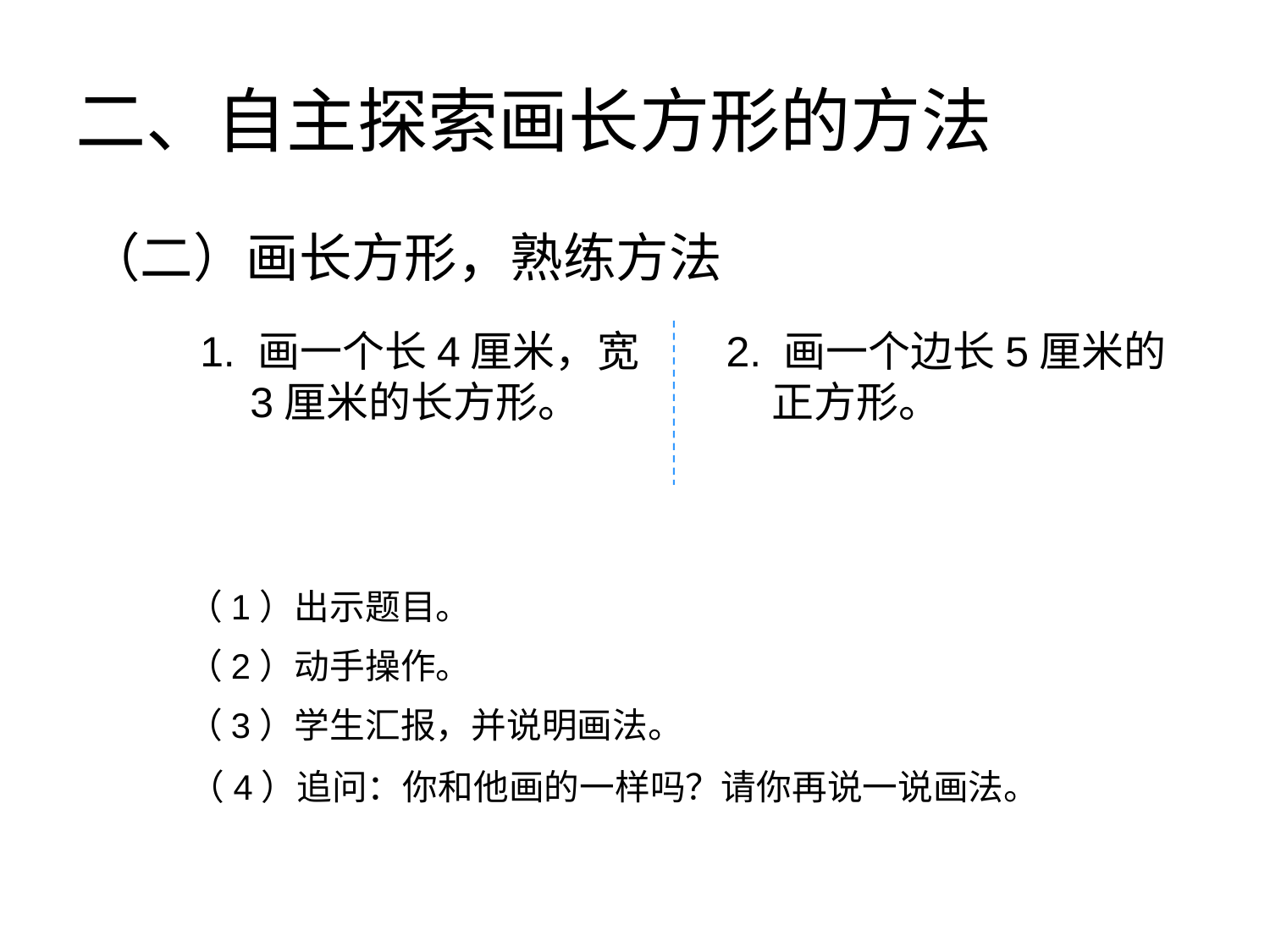

二、自主探索画长方形的方法
（二）画长方形，熟练方法
 2. 画一个边长5厘米的
     正方形。
1. 画一个长4厘米，宽
     3厘米的长方形。

（1）出示题目。
（2）动手操作。
（3）学生汇报，并说明画法。
（4）追问：你和他画的一样吗？请你再说一说画法。